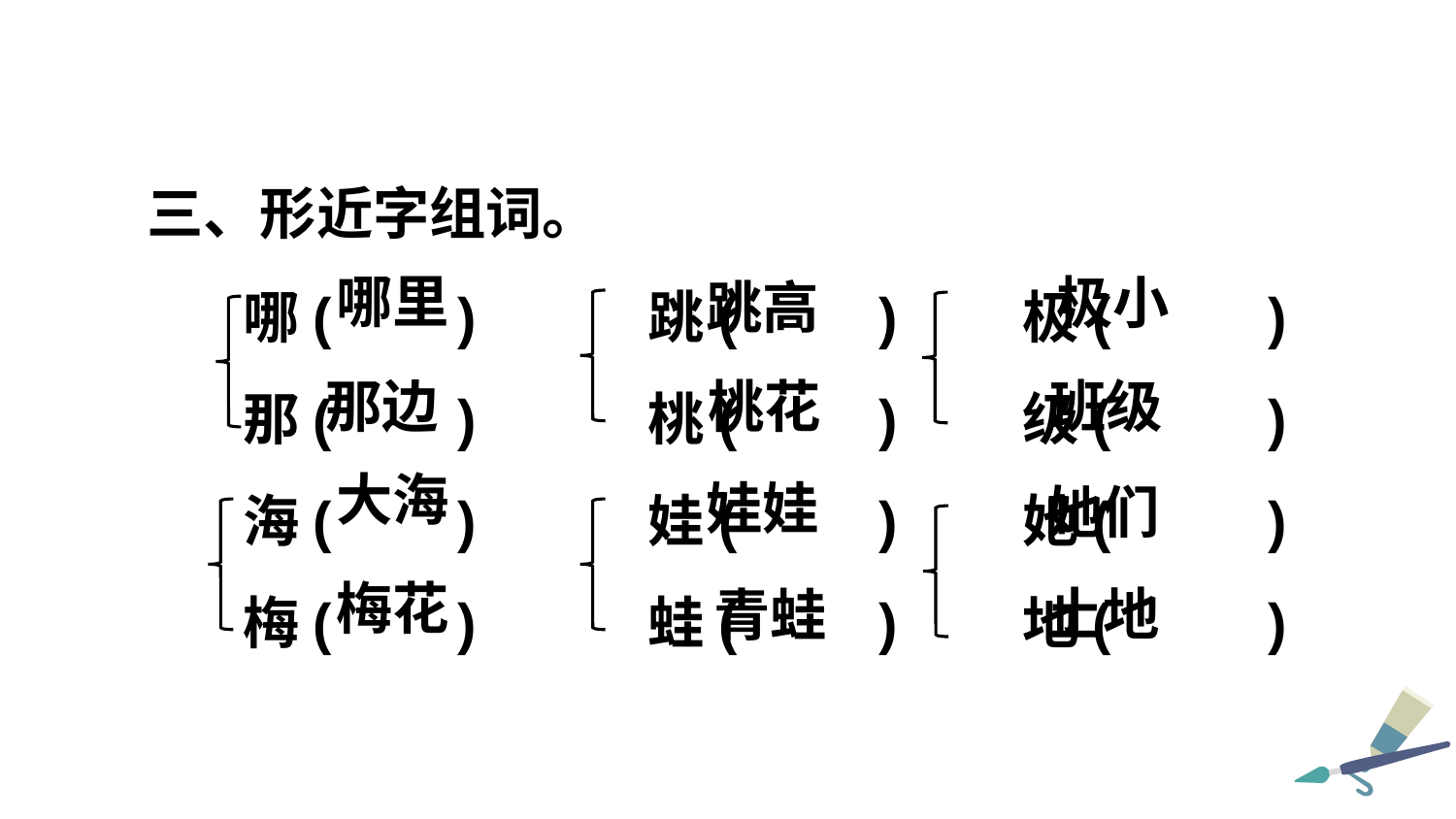

三、形近字组词。
哪(        )          跳(         )       极(          )
那(        )          桃(         )       级(          )
海(        )          娃(         )       她(          )
梅(        )          蛙(         )       地(          )
哪里
极小
跳高

那边
桃花
班级
大海
娃娃
她们

梅花
土地
青蛙